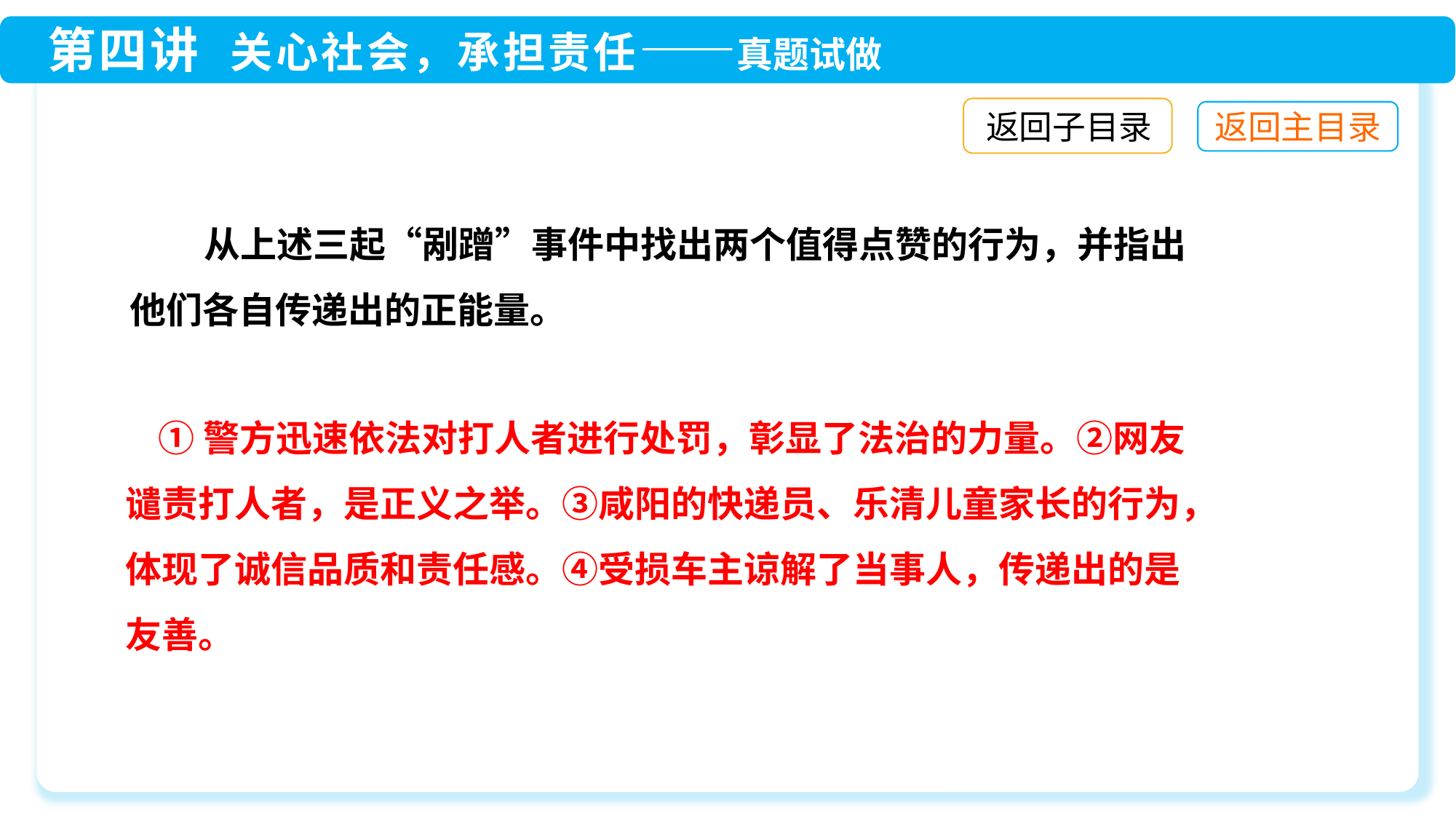

返回子目录

        从上述三起“剐蹭”事件中找出两个值得点赞的行为，并指出他们各自传递出的正能量。
    ①警方迅速依法对打人者进行处罚，彰显了法治的力量。②网友谴责打人者，是正义之举。③咸阳的快递员、乐清儿童家长的行为，体现了诚信品质和责任感。④受损车主谅解了当事人，传递出的是友善。